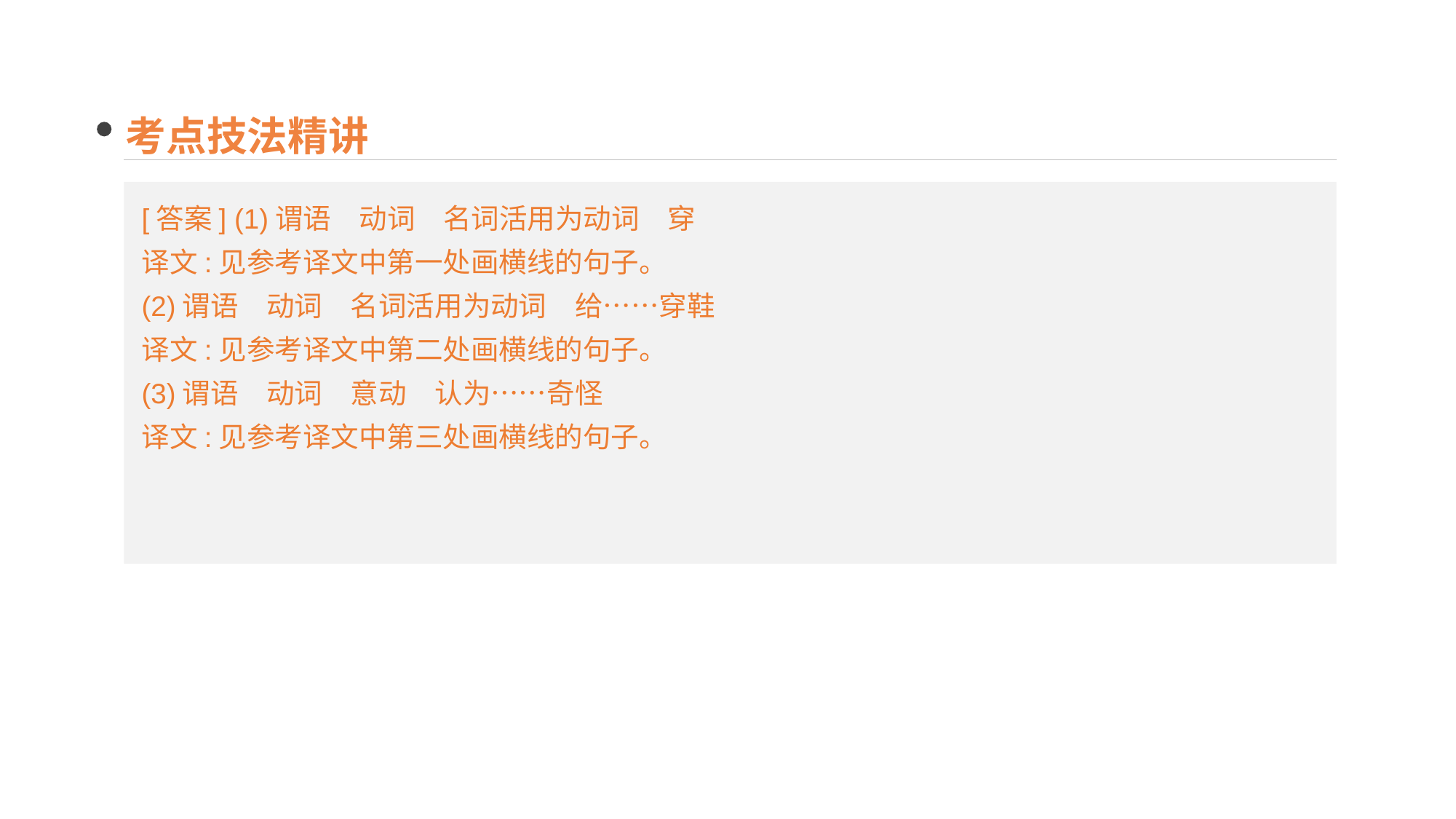

考点技法精讲

[答案] (1)谓语　动词　名词活用为动词　穿
译文:见参考译文中第一处画横线的句子。
(2)谓语　动词　名词活用为动词　给……穿鞋
译文:见参考译文中第二处画横线的句子。
(3)谓语　动词　意动　认为……奇怪
译文:见参考译文中第三处画横线的句子。